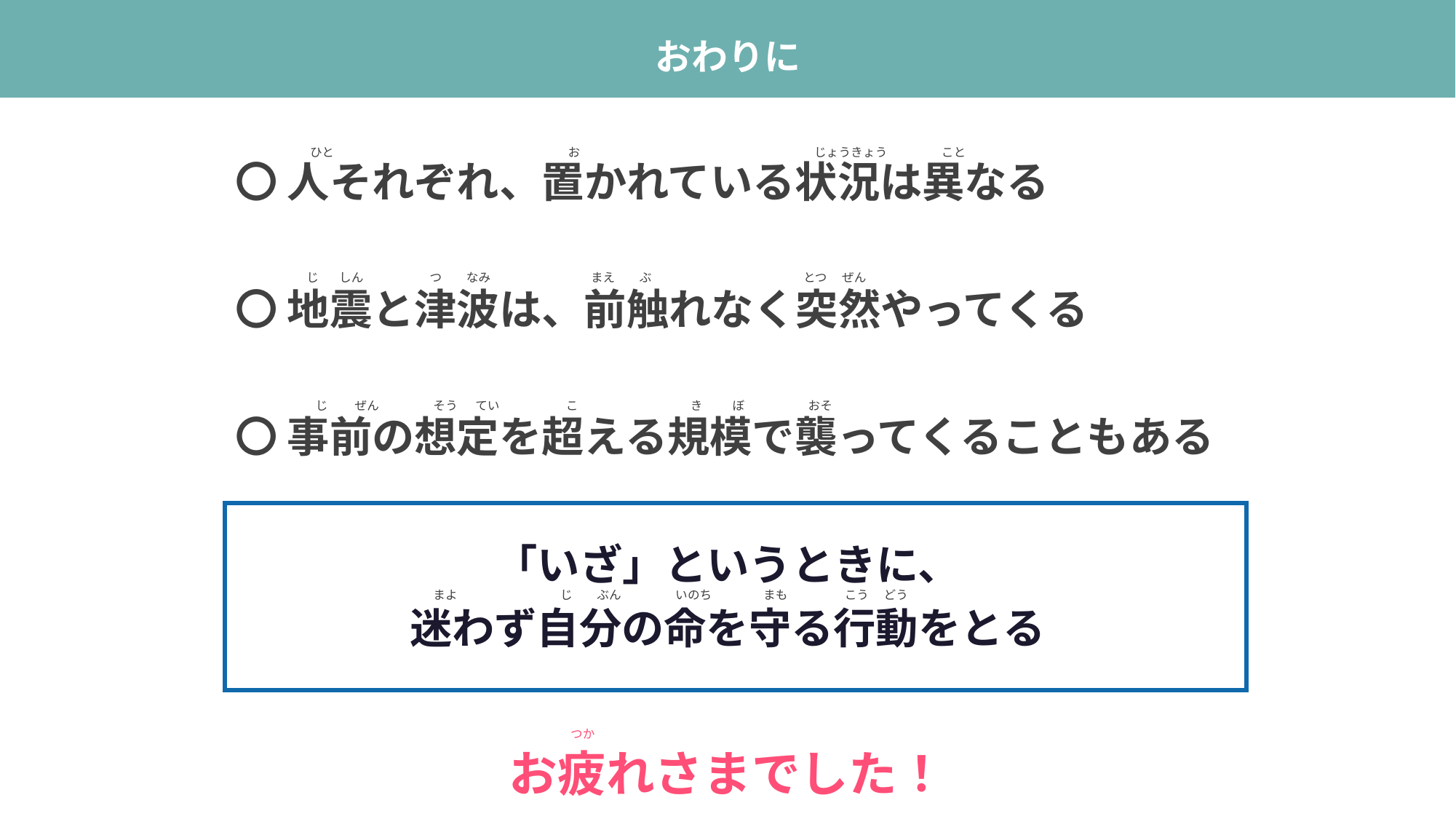

おわりに
ひと　　　　　　　　　　　　　　　　　　　 お　　　　　　　　　　　　　　　　　　　 じょうきょう　　　  　こと
〇 人それぞれ、置かれている状況は異なる

〇 地震と津波は、前触れなく突然やってくる

〇 事前の想定を超える規模で襲ってくることもある
 じ　   しん　　　　 　 つ　　なみ　　　　　　　　 まえ　　ぶ　　　　　　　　　　　　  とつ　 ぜん
 じ　　 ぜん　　　　  そう　  てい　　　　　  こ　　　　　　　　　 き　　  ぼ　　　　　 おそ

「いざ」というときに、
迷わず自分の命を守る行動をとる
まよ　　　　　　 　　 じ　　ぶん　　　　  いのち　　　　 まも　　　　   こう　 どう
つか
お疲れさまでした！